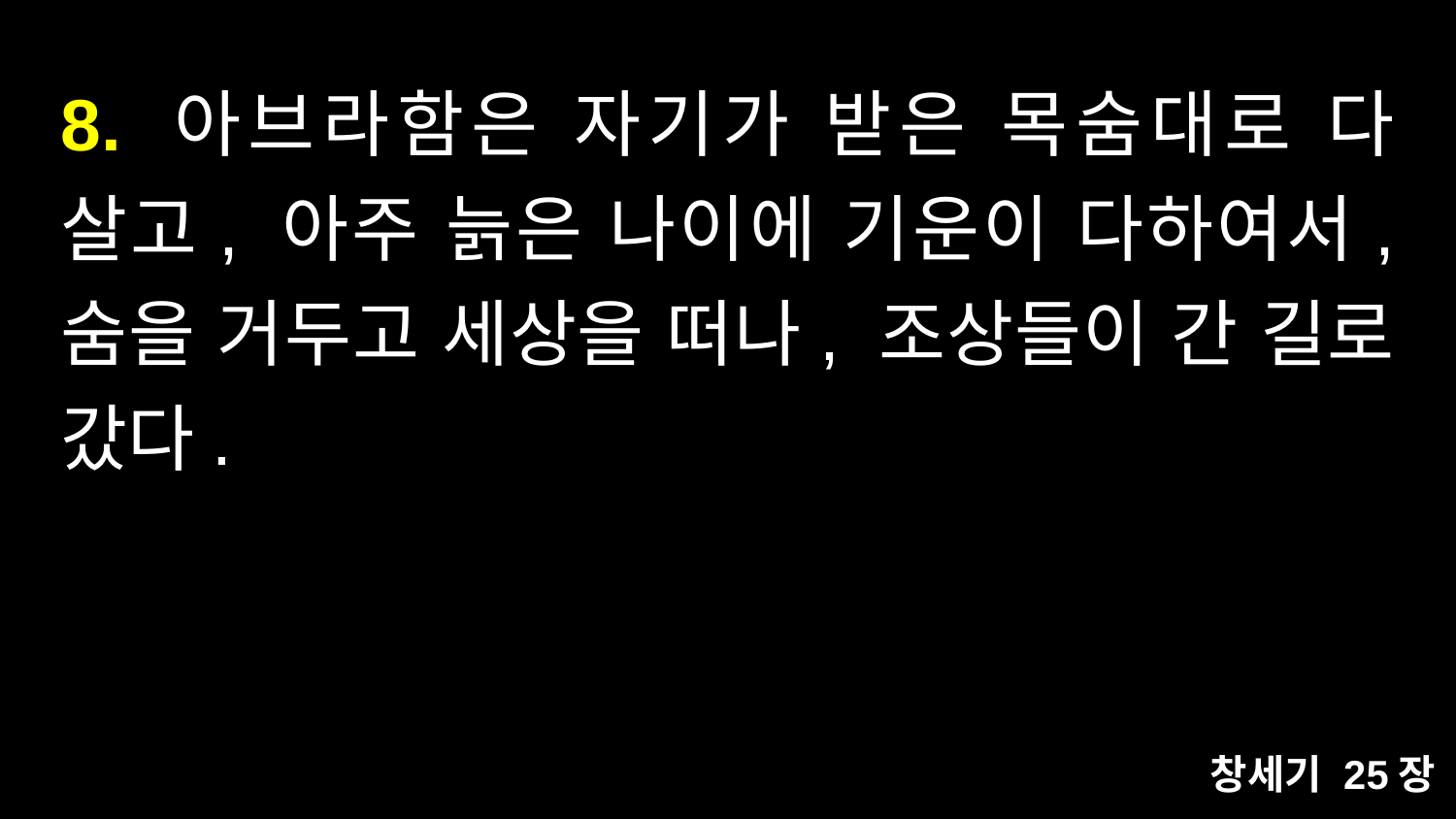

# 8. 아브라함은 자기가 받은 목숨대로 다 살고, 아주 늙은 나이에 기운이 다하여서, 숨을 거두고 세상을 떠나, 조상들이 간 길로 갔다.
창세기 25장